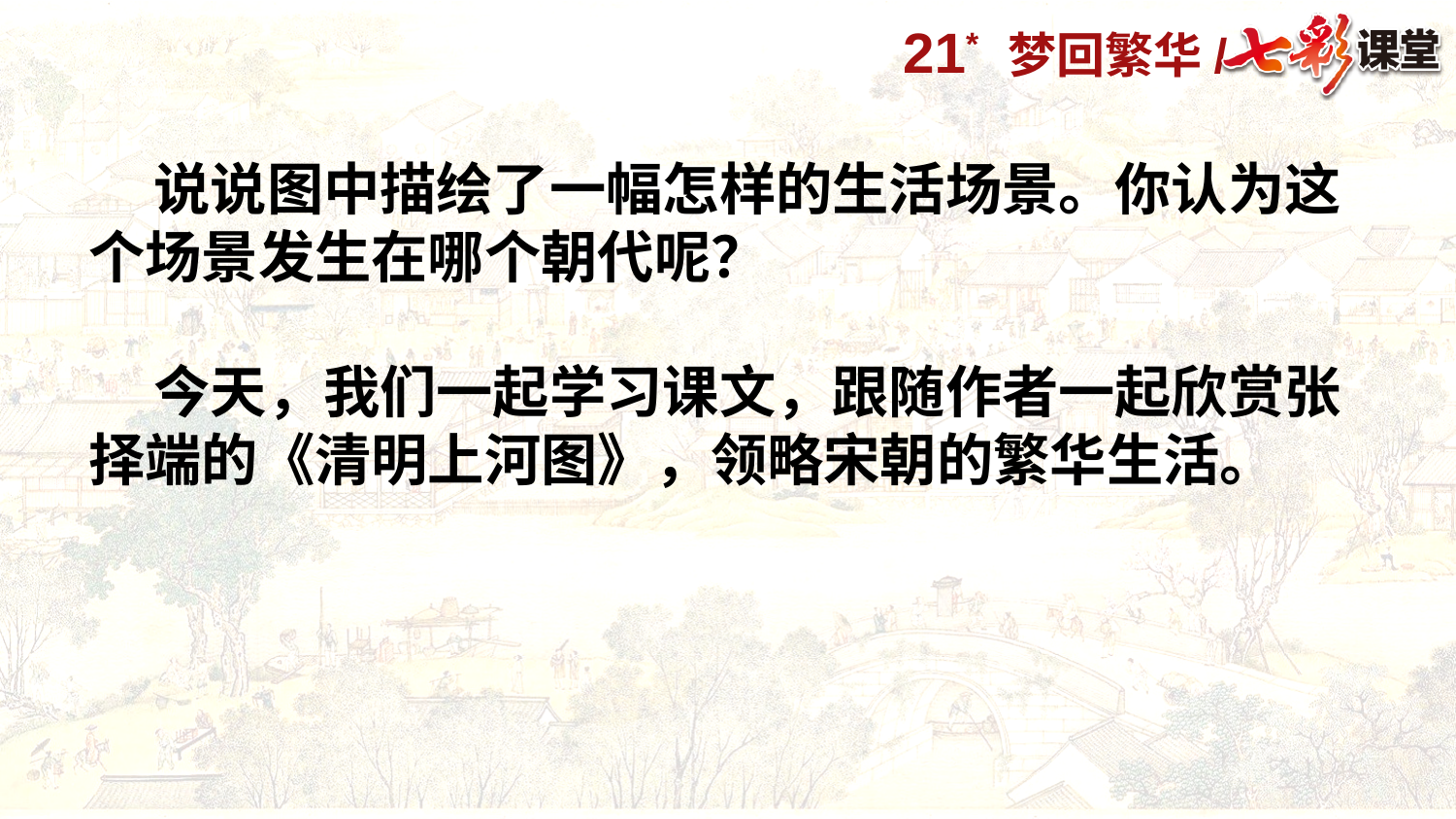

说说图中描绘了一幅怎样的生活场景。你认为这个场景发生在哪个朝代呢？

    今天，我们一起学习课文，跟随作者一起欣赏张择端的《清明上河图》，领略宋朝的繁华生活。